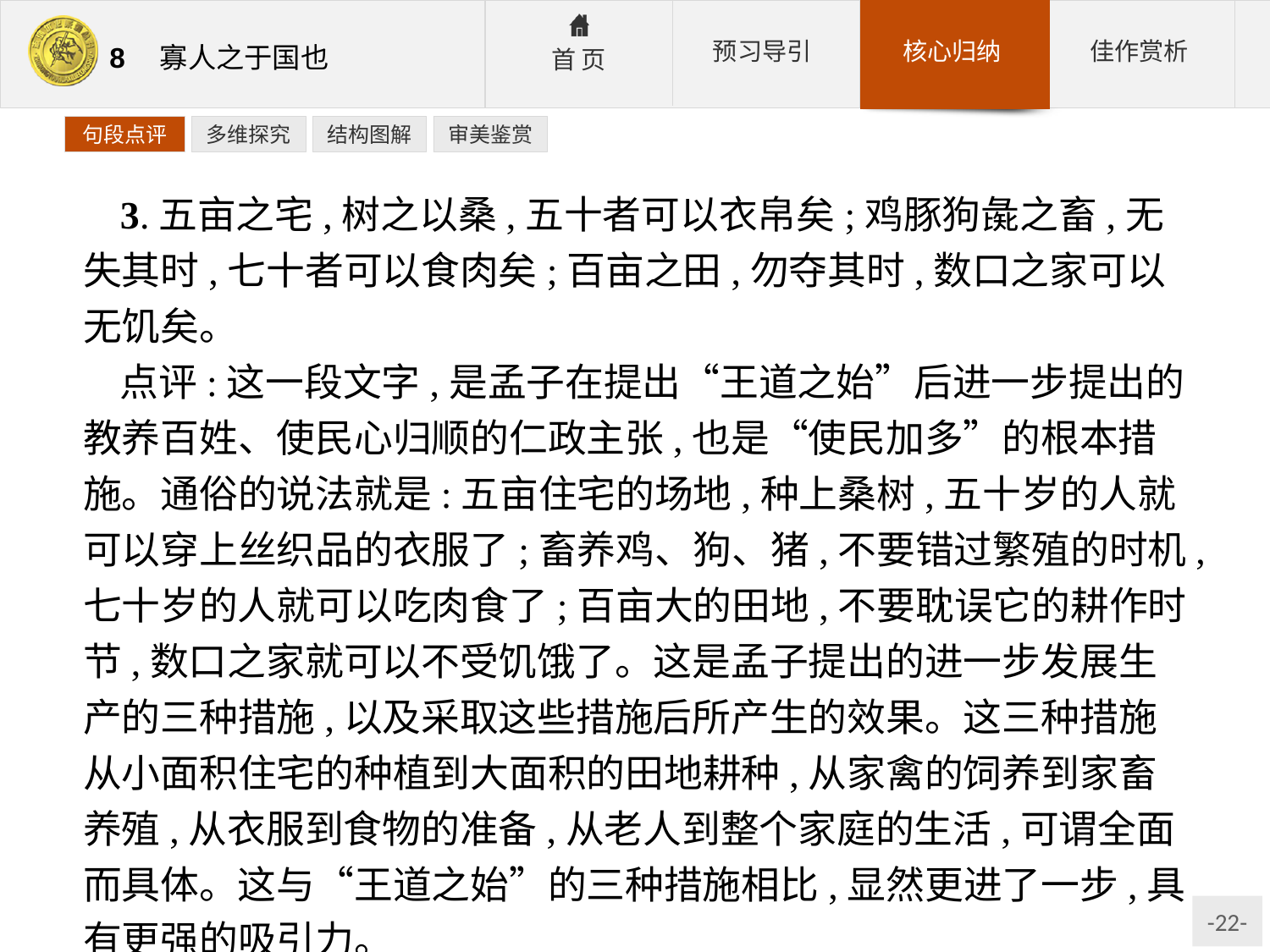

句段点评
多维探究
结构图解
审美鉴赏
3.五亩之宅,树之以桑,五十者可以衣帛矣;鸡豚狗彘之畜,无失其时,七十者可以食肉矣;百亩之田,勿夺其时,数口之家可以无饥矣。
点评:这一段文字,是孟子在提出“王道之始”后进一步提出的教养百姓、使民心归顺的仁政主张,也是“使民加多”的根本措施。通俗的说法就是:五亩住宅的场地,种上桑树,五十岁的人就可以穿上丝织品的衣服了;畜养鸡、狗、猪,不要错过繁殖的时机,七十岁的人就可以吃肉食了;百亩大的田地,不要耽误它的耕作时节,数口之家就可以不受饥饿了。这是孟子提出的进一步发展生产的三种措施,以及采取这些措施后所产生的效果。这三种措施从小面积住宅的种植到大面积的田地耕种,从家禽的饲养到家畜养殖,从衣服到食物的准备,从老人到整个家庭的生活,可谓全面而具体。这与“王道之始”的三种措施相比,显然更进了一步,具有更强的吸引力。